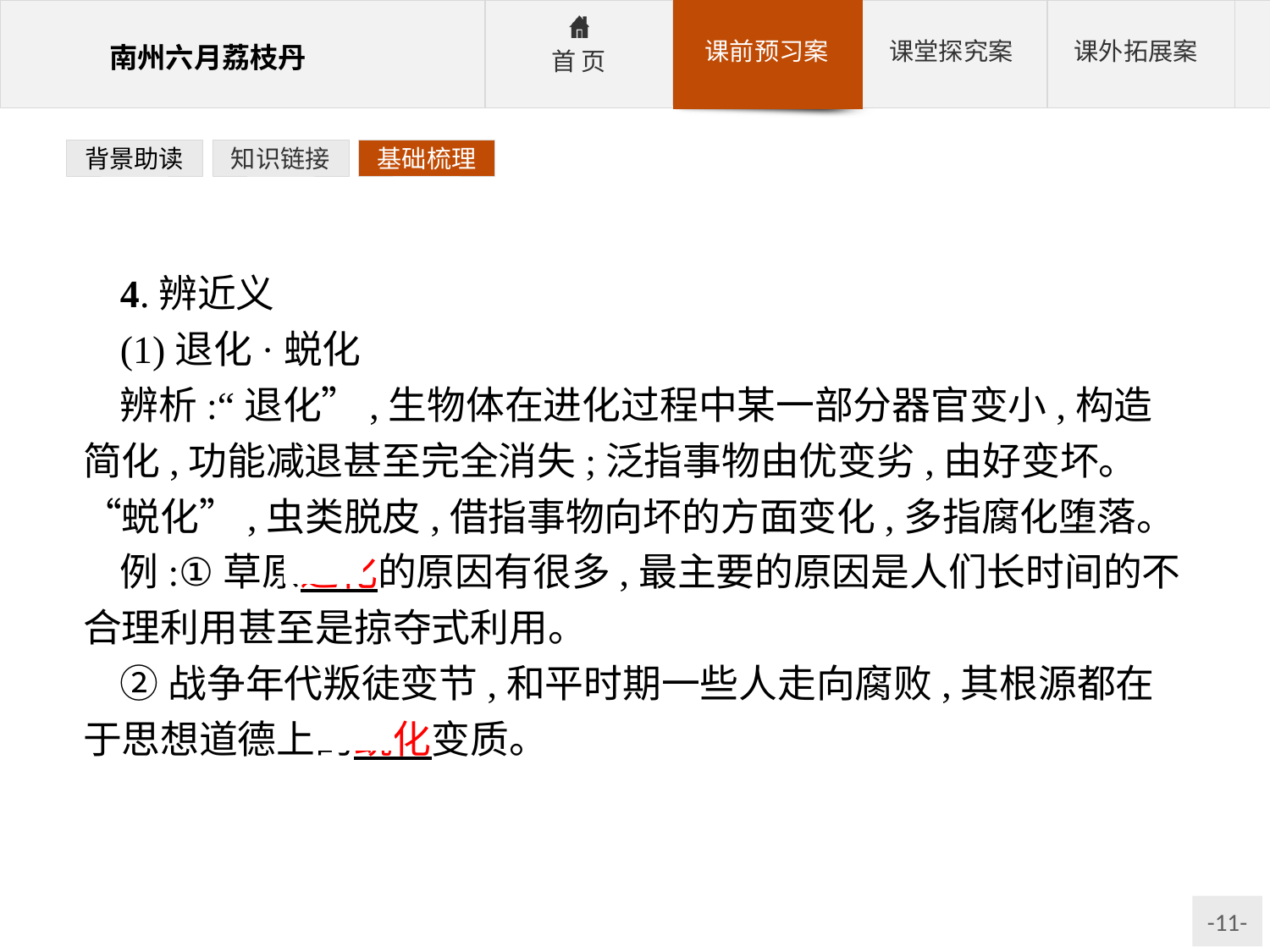

背景助读
知识链接
基础梳理
4.辨近义
(1)退化·蜕化
辨析:“退化”,生物体在进化过程中某一部分器官变小,构造简化,功能减退甚至完全消失;泛指事物由优变劣,由好变坏。“蜕化”,虫类脱皮,借指事物向坏的方面变化,多指腐化堕落。
例:①草原退化的原因有很多,最主要的原因是人们长时间的不合理利用甚至是掠夺式利用。
②战争年代叛徒变节,和平时期一些人走向腐败,其根源都在于思想道德上的蜕化变质。